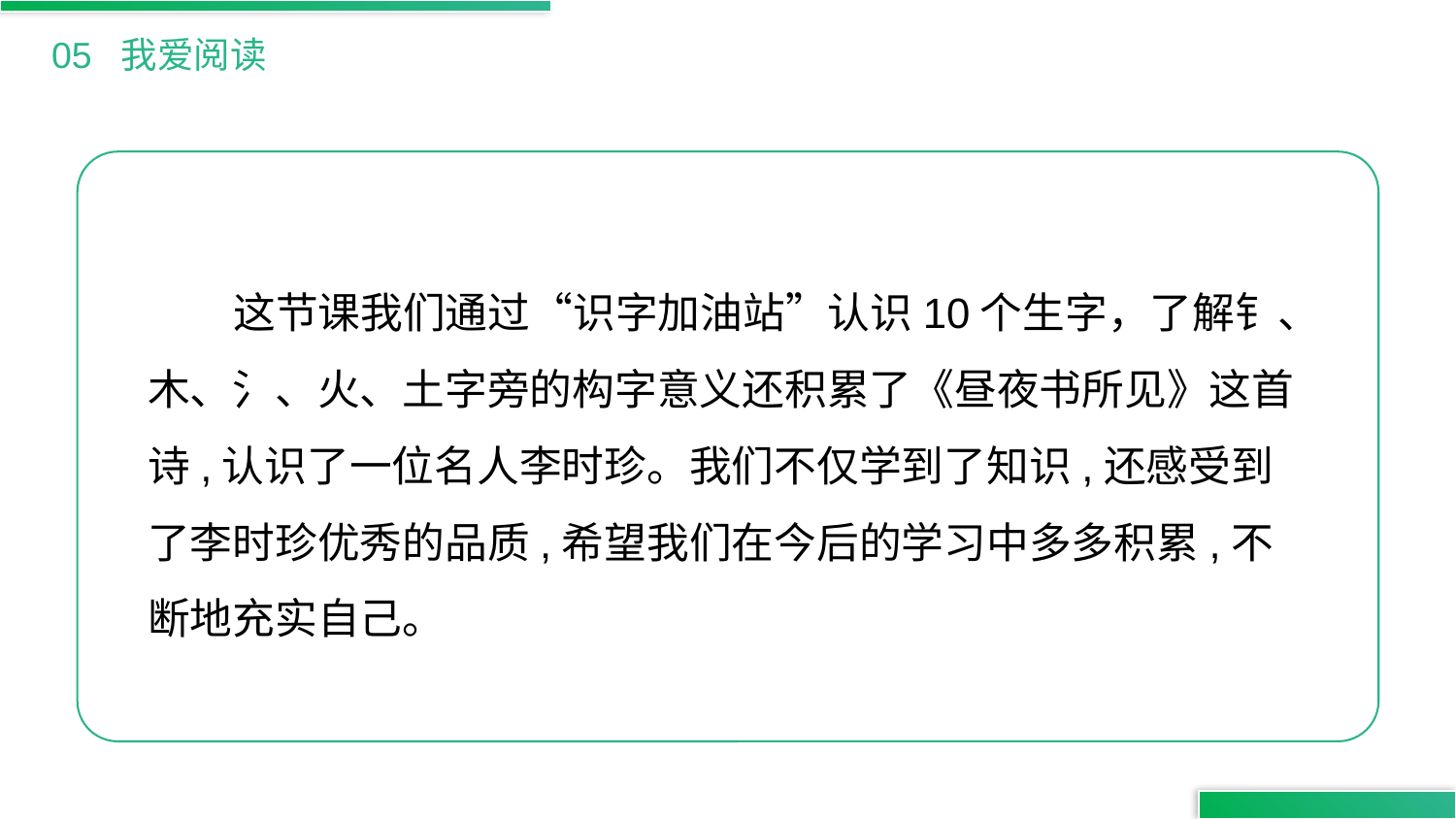

05  我爱阅读
        这节课我们通过“识字加油站”认识10个生字，了解钅、木、氵、火、土字旁的构字意义还积累了《昼夜书所见》这首诗,认识了一位名人李时珍。我们不仅学到了知识,还感受到了李时珍优秀的品质,希望我们在今后的学习中多多积累,不断地充实自己。